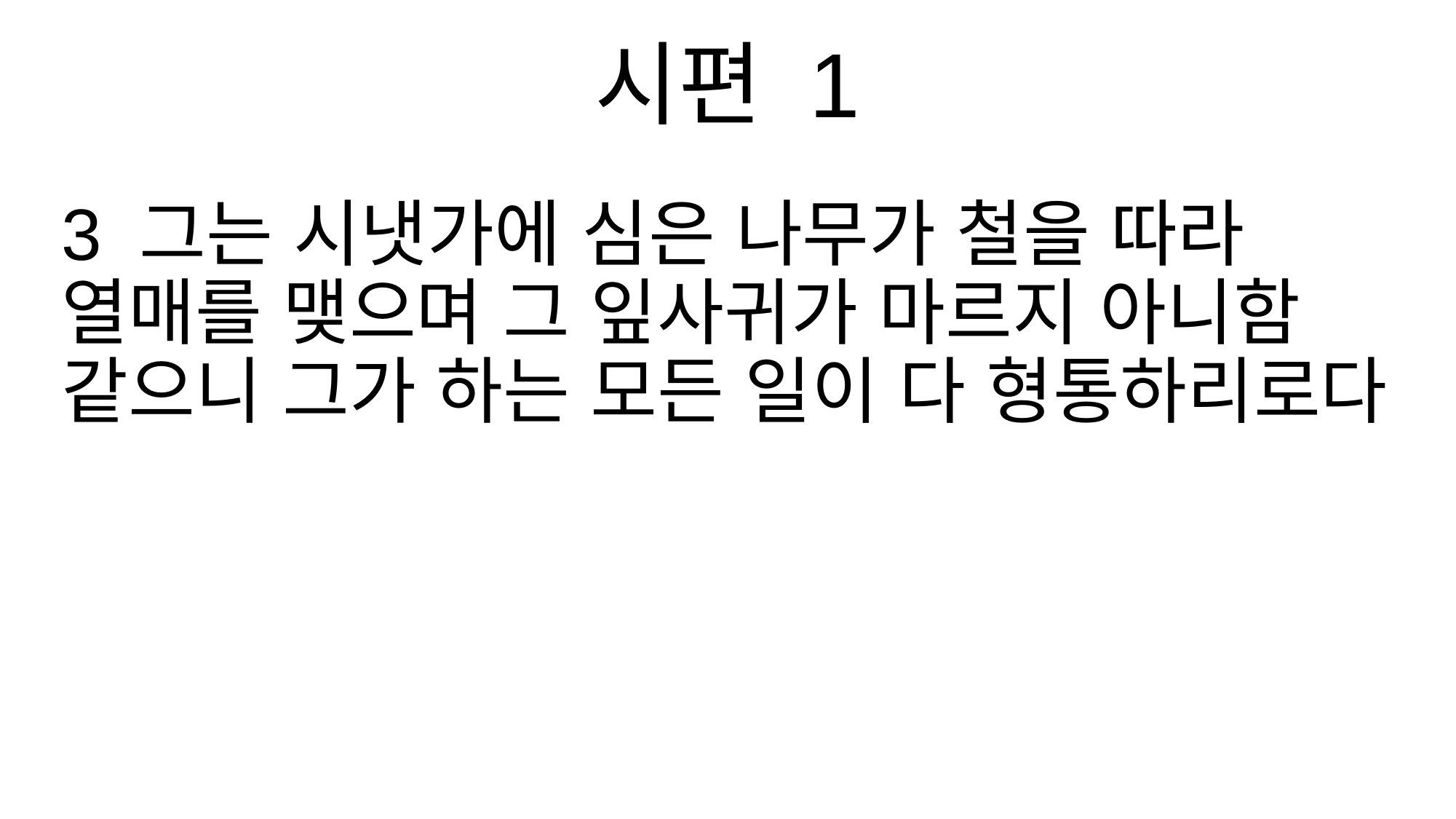

시편 1
3 그는 시냇가에 심은 나무가 철을 따라 열매를 맺으며 그 잎사귀가 마르지 아니함 같으니 그가 하는 모든 일이 다 형통하리로다